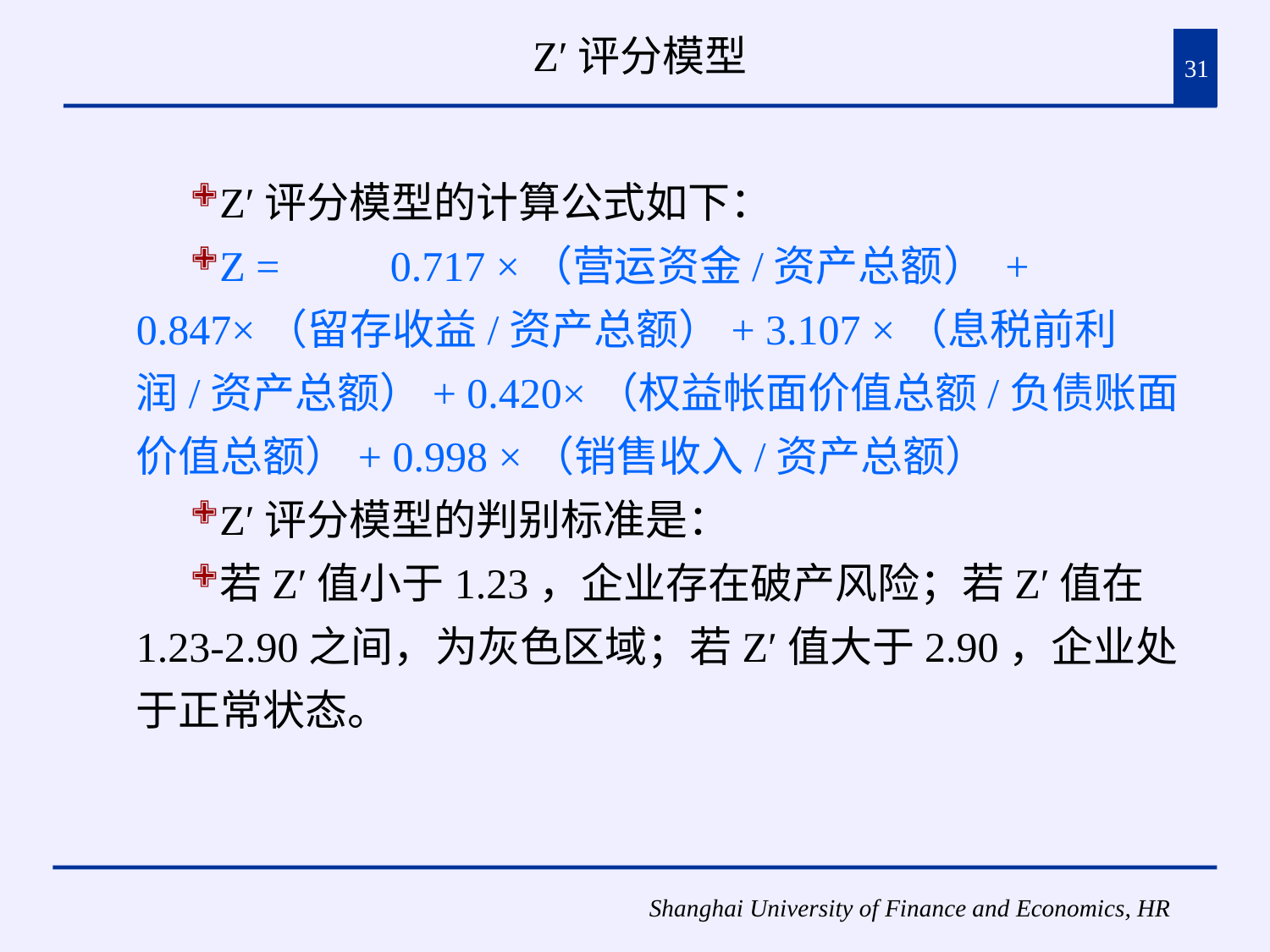

# Z′评分模型
31
Z′评分模型的计算公式如下：
Z =	0.717 ×（营运资金/资产总额） + 0.847×（留存收益/资产总额）+ 3.107 ×（息税前利润/资产总额）+ 0.420×（权益帐面价值总额/负债账面价值总额）+ 0.998 ×（销售收入/资产总额）
Z′评分模型的判别标准是：
若Z′值小于1.23，企业存在破产风险；若Z′值在1.23-2.90之间，为灰色区域；若Z′值大于2.90，企业处于正常状态。